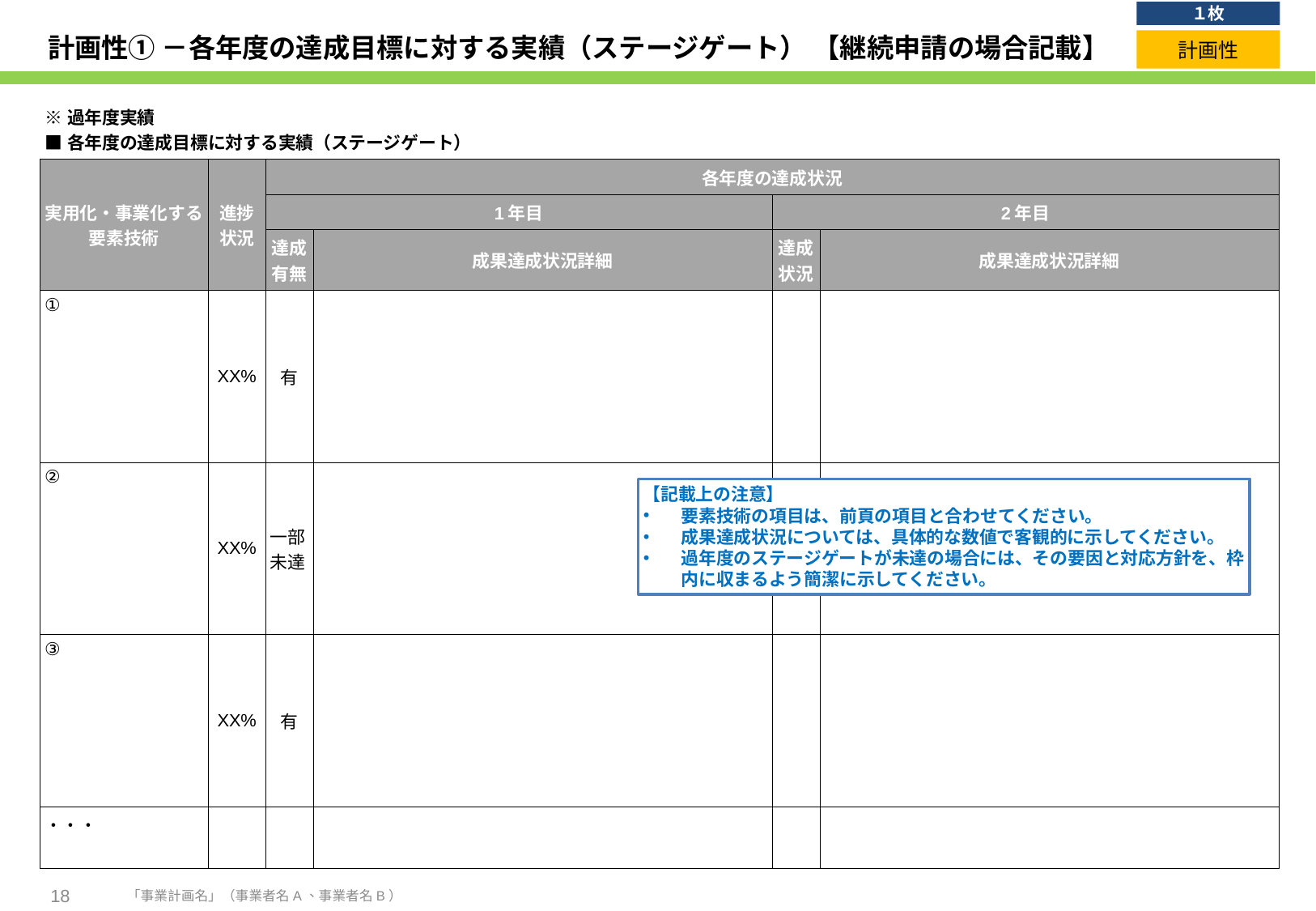

１枚
# 計画性① －各年度の達成目標に対する実績（ステージゲート） 【継続申請の場合記載】
計画性
| ※過年度実績 ■各年度の達成目標に対する実績（ステージゲート） |  |  |  |  |  |
| --- | --- | --- | --- | --- | --- |
| 実用化・事業化する 要素技術 | 進捗状況 | 各年度の達成状況 |  |  |  |
|  |  | 1年目 |  | 2年目 |  |
|  |  | 達成有無 | 成果達成状況詳細 | 達成状況 | 成果達成状況詳細 |
| ① | XX% | 有 |  |  |  |
| ② | XX% | 一部未達 |  |  |  |
| ③ | XX% | 有 |  |  |  |
| ・・・ |  |  |  |  |  |
【記載上の注意】
要素技術の項目は、前頁の項目と合わせてください。
成果達成状況については、具体的な数値で客観的に示してください。
過年度のステージゲートが未達の場合には、その要因と対応方針を、枠内に収まるよう簡潔に示してください。
18
「事業計画名」（事業者名A、事業者名B）